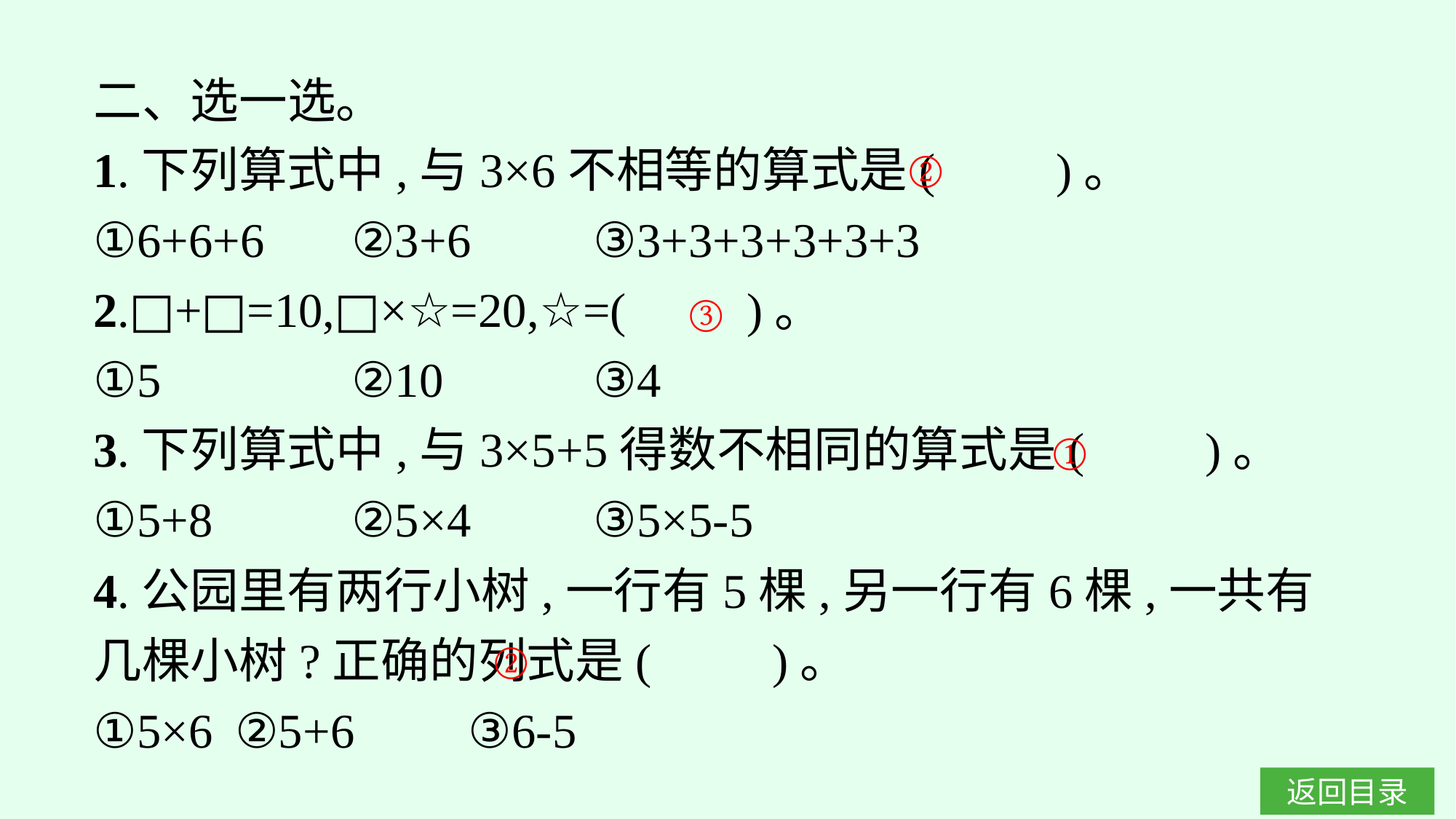

二、选一选。
1.下列算式中,与3×6不相等的算式是(　　)。
①6+6+6	②3+6	③3+3+3+3+3+3
2.□+□=10,□×☆=20,☆=(　　)。
①5		②10		③4
3.下列算式中,与3×5+5得数不相同的算式是(　　)。
①5+8		②5×4	③5×5-5
②
③
①
4.公园里有两行小树,一行有5棵,另一行有6棵,一共有几棵小树?正确的列式是(　　)。
①5×6	②5+6	③6-5
②